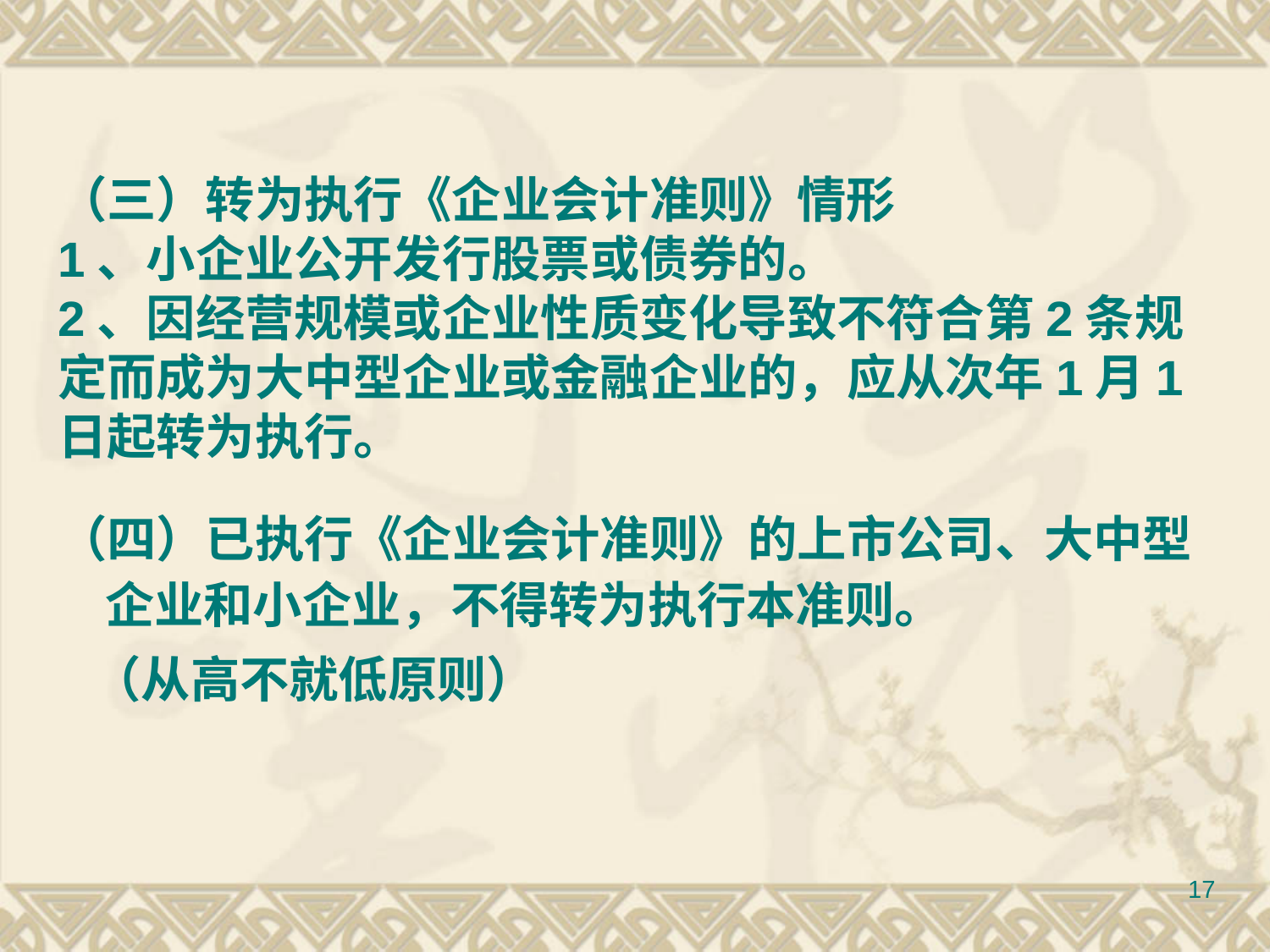

# （三）转为执行《企业会计准则》情形 1、小企业公开发行股票或债券的。 2、因经营规模或企业性质变化导致不符合第2条规定而成为大中型企业或金融企业的，应从次年1月1日起转为执行。
（四）已执行《企业会计准则》的上市公司、大中型企业和小企业，不得转为执行本准则。
  （从高不就低原则）
17